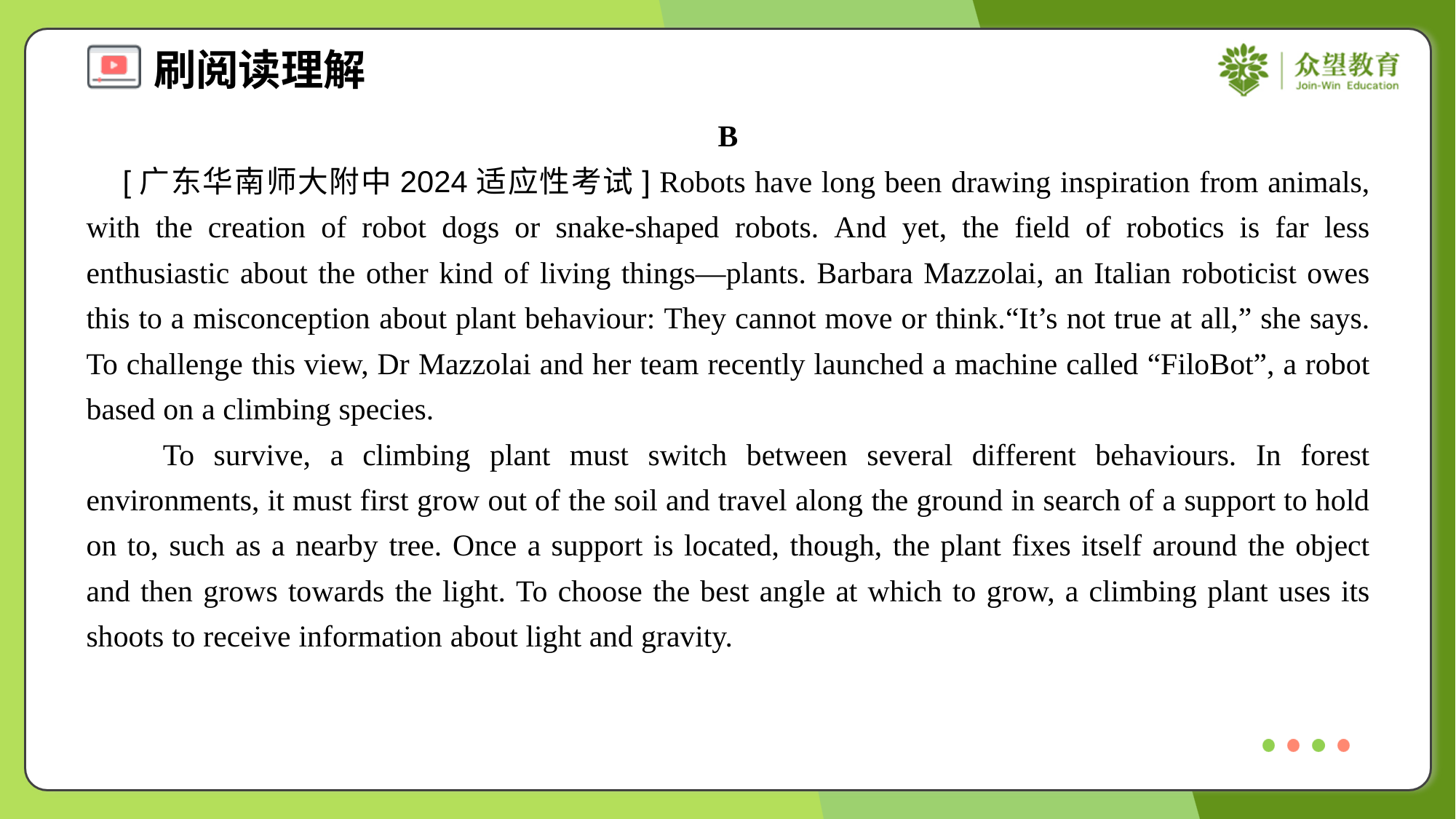

B
    [广东华南师大附中2024适应性考试] Robots have long been drawing inspiration from animals, with the creation of robot dogs or snake-shaped robots. And yet, the field of robotics is far less enthusiastic about the other kind of living things—plants. Barbara Mazzolai, an Italian roboticist owes this to a misconception about plant behaviour: They cannot move or think.“It’s not true at all,” she says. To challenge this view, Dr Mazzolai and her team recently launched a machine called “FiloBot”, a robot based on a climbing species.
    To survive, a climbing plant must switch between several different behaviours. In forest environments, it must first grow out of the soil and travel along the ground in search of a support to hold on to, such as a nearby tree. Once a support is located, though, the plant fixes itself around the object and then grows towards the light. To choose the best angle at which to grow, a climbing plant uses its shoots to receive information about light and gravity.